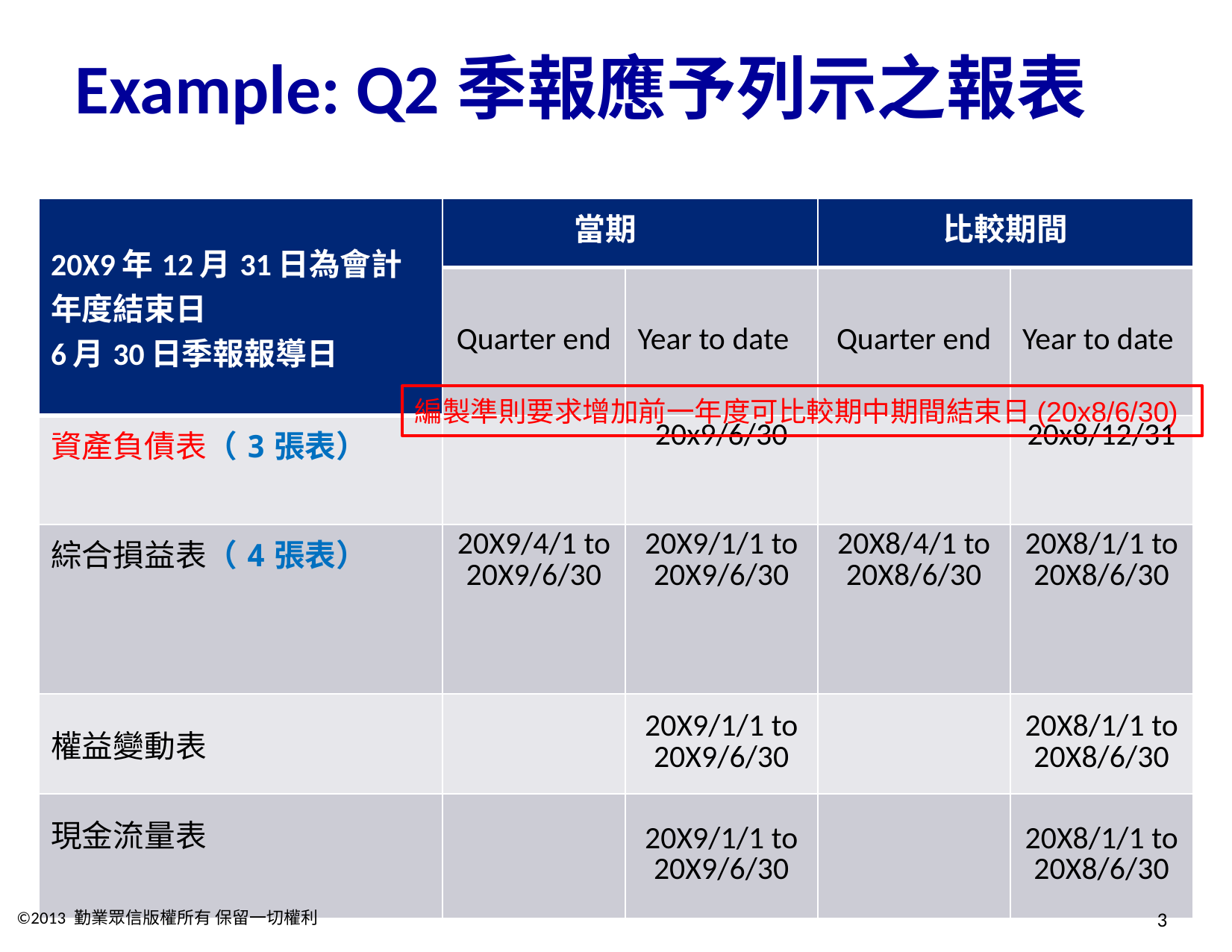

# Example: Q2季報應予列示之報表
| 20X9年12月31日為會計年度結束日 6月30日季報報導日 | 當期 |  | 比較期間 |  |
| --- | --- | --- | --- | --- |
|  | Quarter end | Year to date | Quarter end | Year to date |
| 資產負債表（3張表） |  | 20x9/6/30 |  | 20x8/12/31 |
| 綜合損益表（4張表） | 20X9/4/1 to 20X9/6/30 | 20X9/1/1 to 20X9/6/30 | 20X8/4/1 to 20X8/6/30 | 20X8/1/1 to 20X8/6/30 |
| 權益變動表 |  | 20X9/1/1 to 20X9/6/30 |  | 20X8/1/1 to 20X8/6/30 |
| 現金流量表 |  | 20X9/1/1 to 20X9/6/30 |  | 20X8/1/1 to 20X8/6/30 |
編製準則要求增加前一年度可比較期中期間結束日(20x8/6/30)
©2013 勤業眾信版權所有 保留一切權利
3